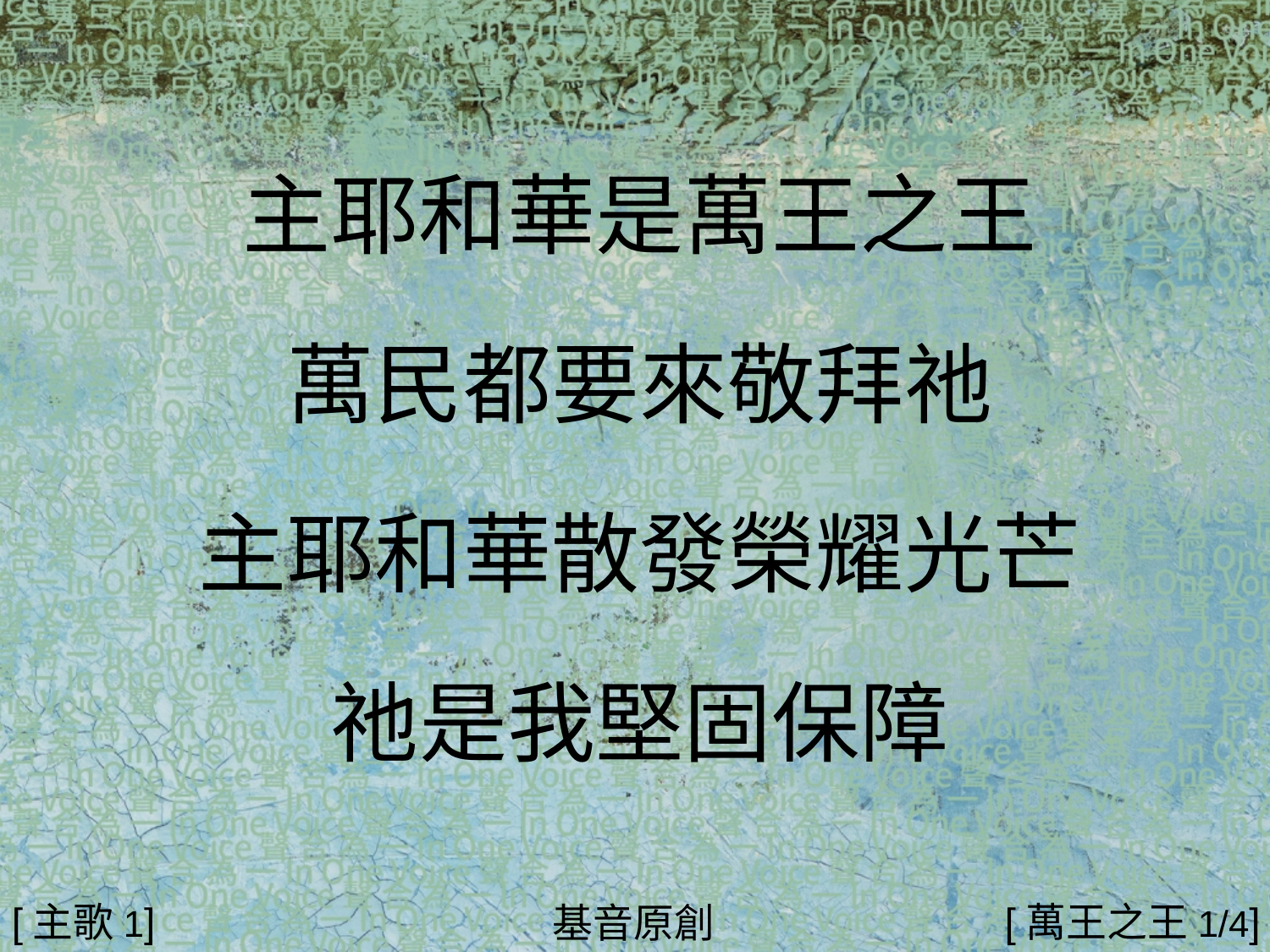

主耶和華是萬王之王

萬民都要來敬拜祂

主耶和華散發榮耀光芒

祂是我堅固保障

#

[主歌1]
[萬王之王1/4]
基音原創